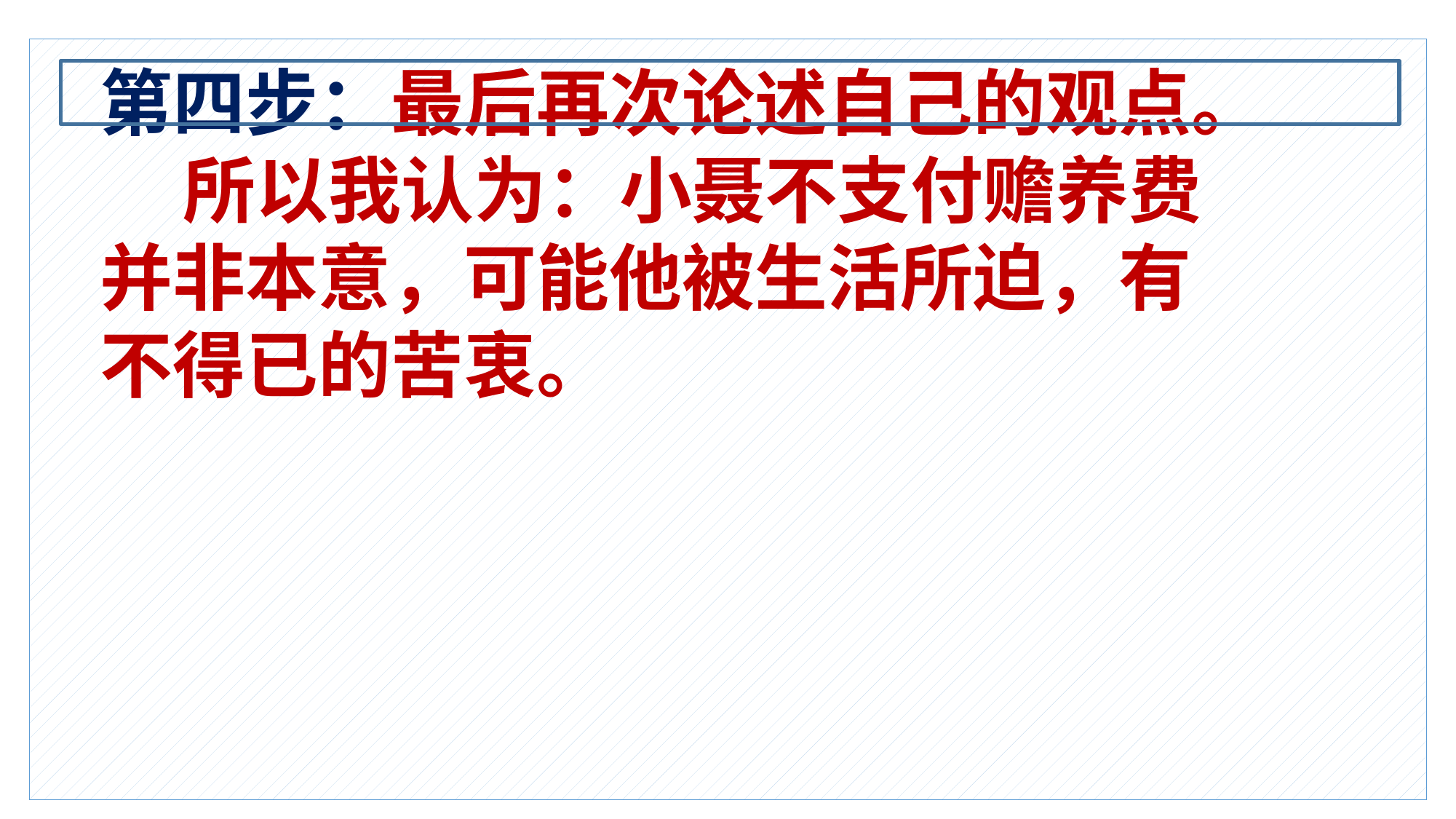

#
第四步：最后再次论述自己的观点。     所以我认为：小聂不支付赡养费并非本意，可能他被生活所迫，有不得已的苦衷。